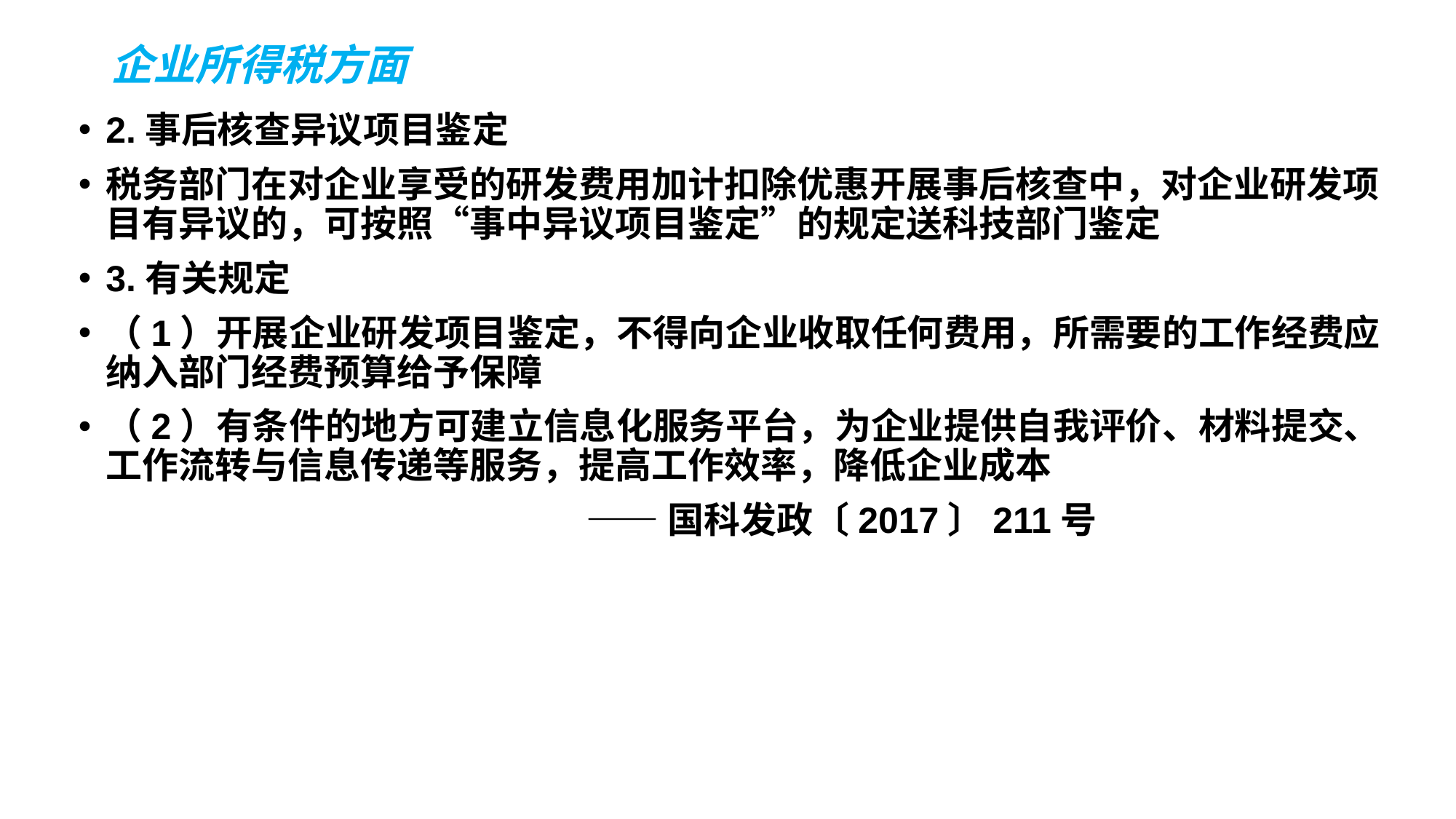

# 企业所得税方面
2.事后核查异议项目鉴定
税务部门在对企业享受的研发费用加计扣除优惠开展事后核查中，对企业研发项目有异议的，可按照“事中异议项目鉴定”的规定送科技部门鉴定
3.有关规定
（1）开展企业研发项目鉴定，不得向企业收取任何费用，所需要的工作经费应纳入部门经费预算给予保障
（2）有条件的地方可建立信息化服务平台，为企业提供自我评价、材料提交、工作流转与信息传递等服务，提高工作效率，降低企业成本
                                                              ——国科发政〔2017〕211号